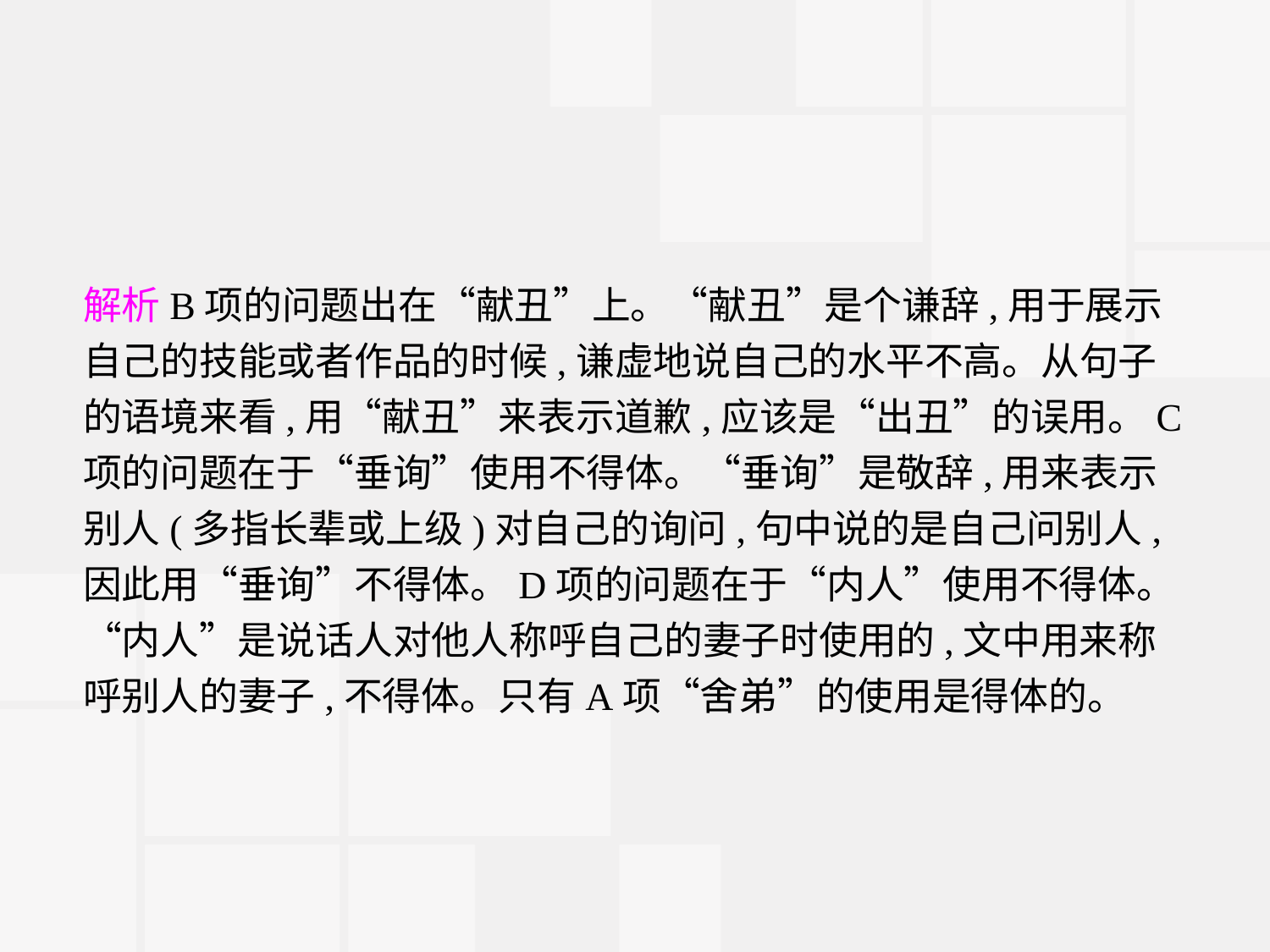

解析B项的问题出在“献丑”上。“献丑”是个谦辞,用于展示自己的技能或者作品的时候,谦虚地说自己的水平不高。从句子的语境来看,用“献丑”来表示道歉,应该是“出丑”的误用。C项的问题在于“垂询”使用不得体。“垂询”是敬辞,用来表示别人(多指长辈或上级)对自己的询问,句中说的是自己问别人,因此用“垂询”不得体。D项的问题在于“内人”使用不得体。“内人”是说话人对他人称呼自己的妻子时使用的,文中用来称呼别人的妻子,不得体。只有A项“舍弟”的使用是得体的。